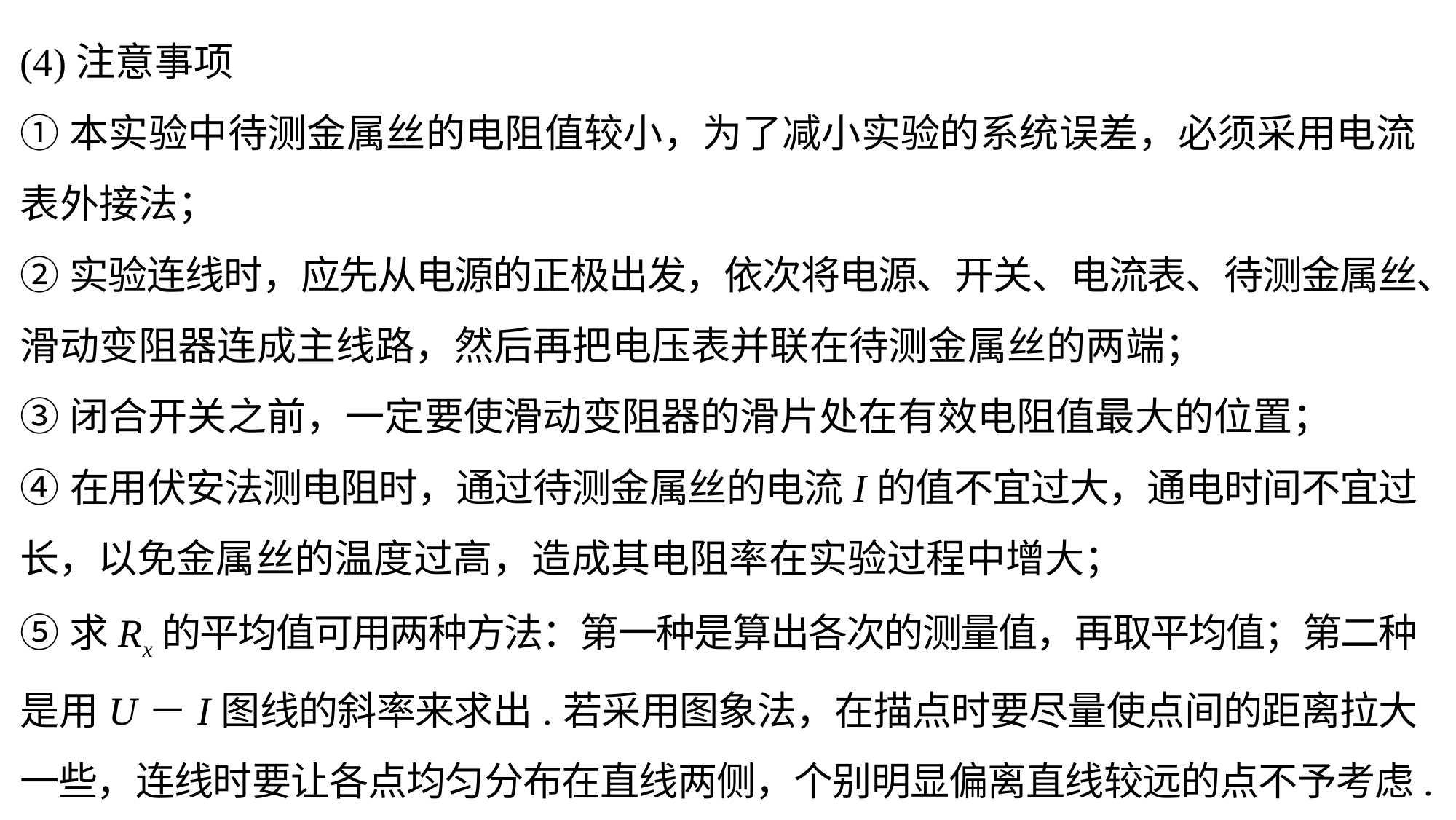

(4)注意事项
①本实验中待测金属丝的电阻值较小，为了减小实验的系统误差，必须采用电流表外接法；
②实验连线时，应先从电源的正极出发，依次将电源、开关、电流表、待测金属丝、滑动变阻器连成主线路，然后再把电压表并联在待测金属丝的两端；
③闭合开关之前，一定要使滑动变阻器的滑片处在有效电阻值最大的位置；
④在用伏安法测电阻时，通过待测金属丝的电流I的值不宜过大，通电时间不宜过长，以免金属丝的温度过高，造成其电阻率在实验过程中增大；
⑤求Rx的平均值可用两种方法：第一种是算出各次的测量值，再取平均值；第二种是用U－I图线的斜率来求出.若采用图象法，在描点时要尽量使点间的距离拉大一些，连线时要让各点均匀分布在直线两侧，个别明显偏离直线较远的点不予考虑.